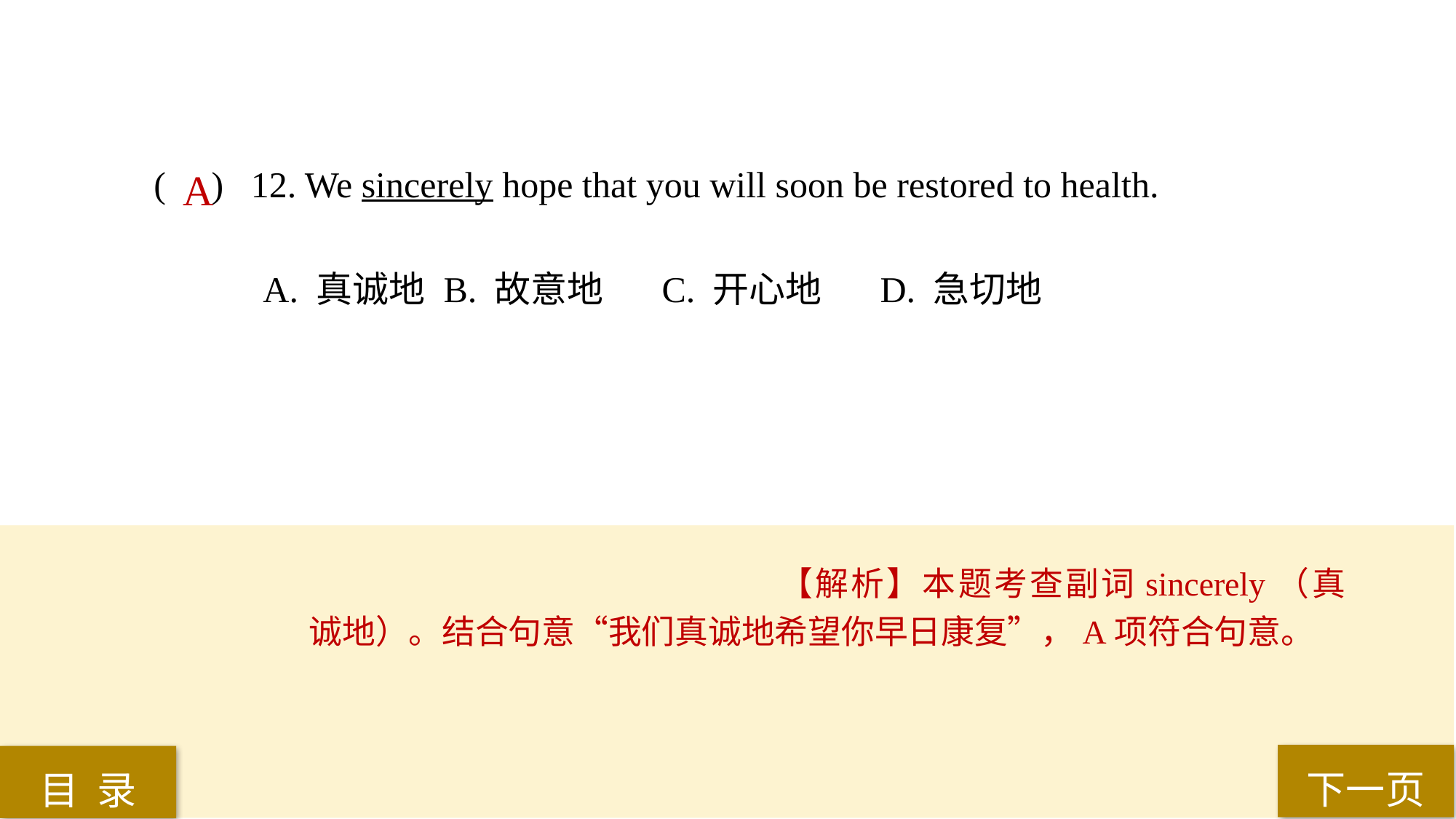

(     )   12. We sincerely hope that you will soon be restored to health.

A. 真诚地	 B. 故意地	 C. 开心地	 D. 急切地
A
【解析】本题考查副词sincerely（真诚地）。结合句意“我们真诚地希望你早日康复”，A项符合句意。